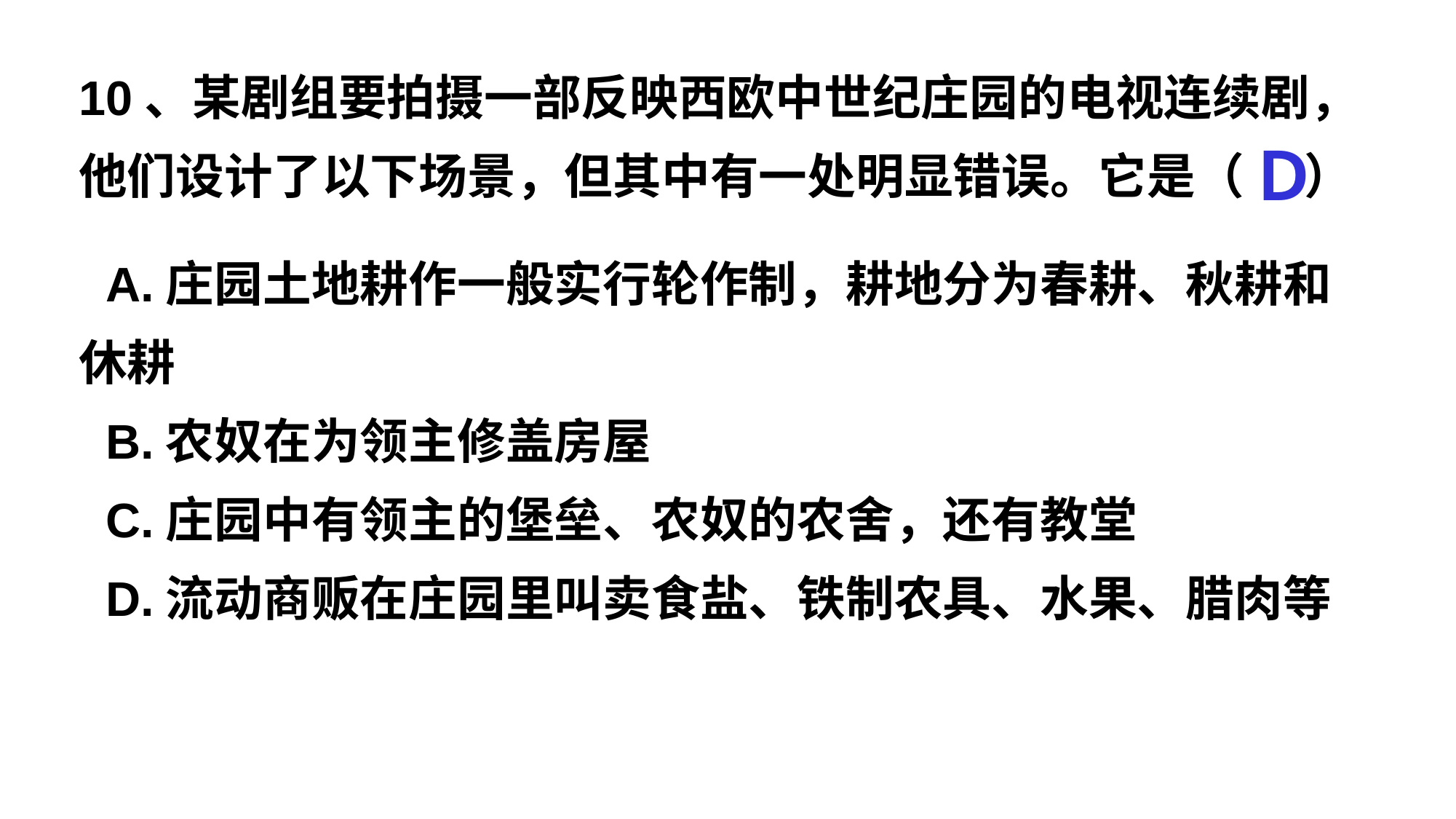

10、某剧组要拍摄一部反映西欧中世纪庄园的电视连续剧，他们设计了以下场景，但其中有一处明显错误。它是（ 　）

  A.庄园土地耕作一般实行轮作制，耕地分为春耕、秋耕和休耕
  B.农奴在为领主修盖房屋
  C.庄园中有领主的堡垒、农奴的农舍，还有教堂
  D.流动商贩在庄园里叫卖食盐、铁制农具、水果、腊肉等
Ｄ